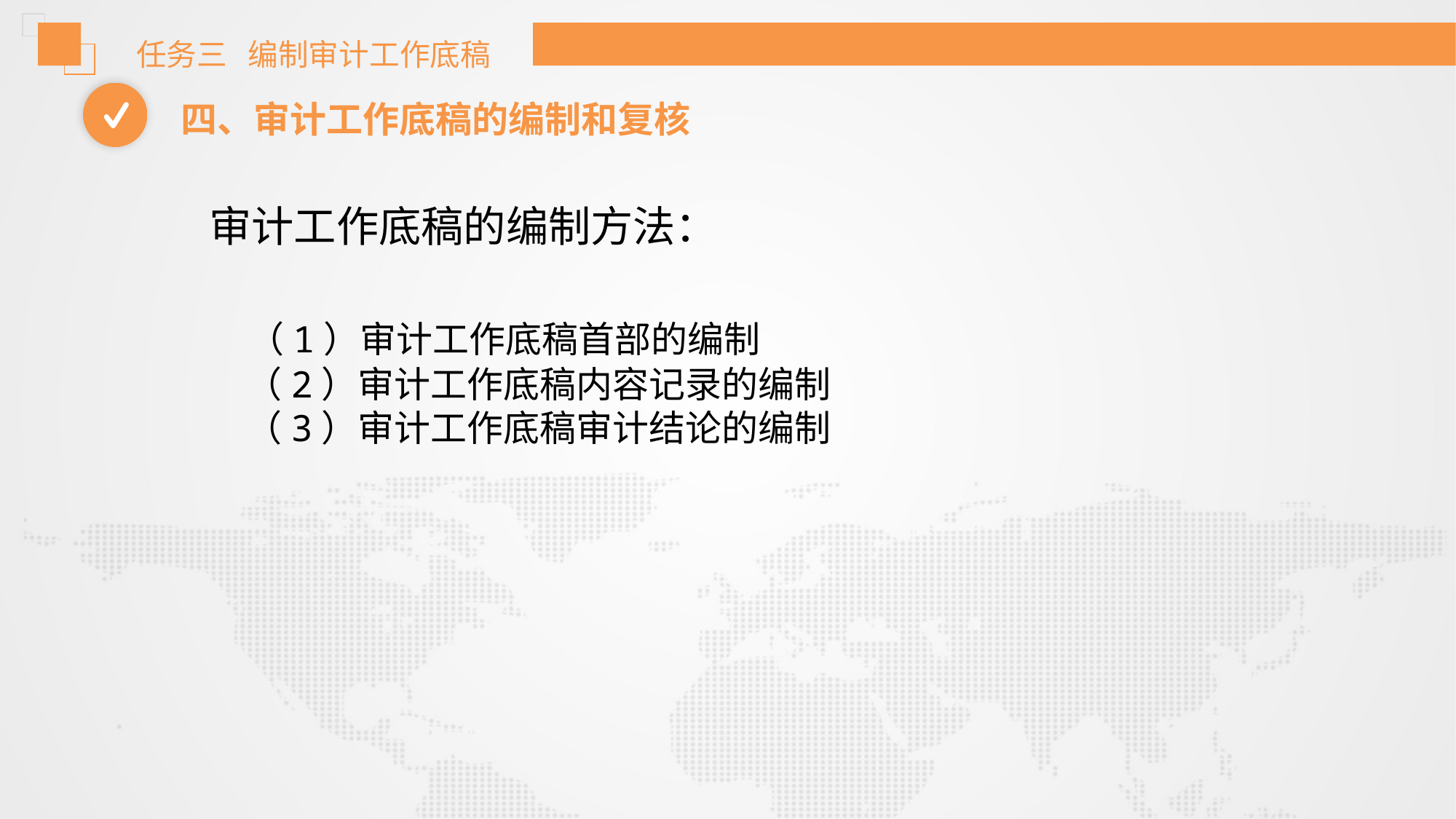

任务三   编制审计工作底稿

四、审计工作底稿的编制和复核

  审计工作底稿的编制方法：

      （1）审计工作底稿首部的编制
       （2）审计工作底稿内容记录的编制
       （3）审计工作底稿审计结论的编制